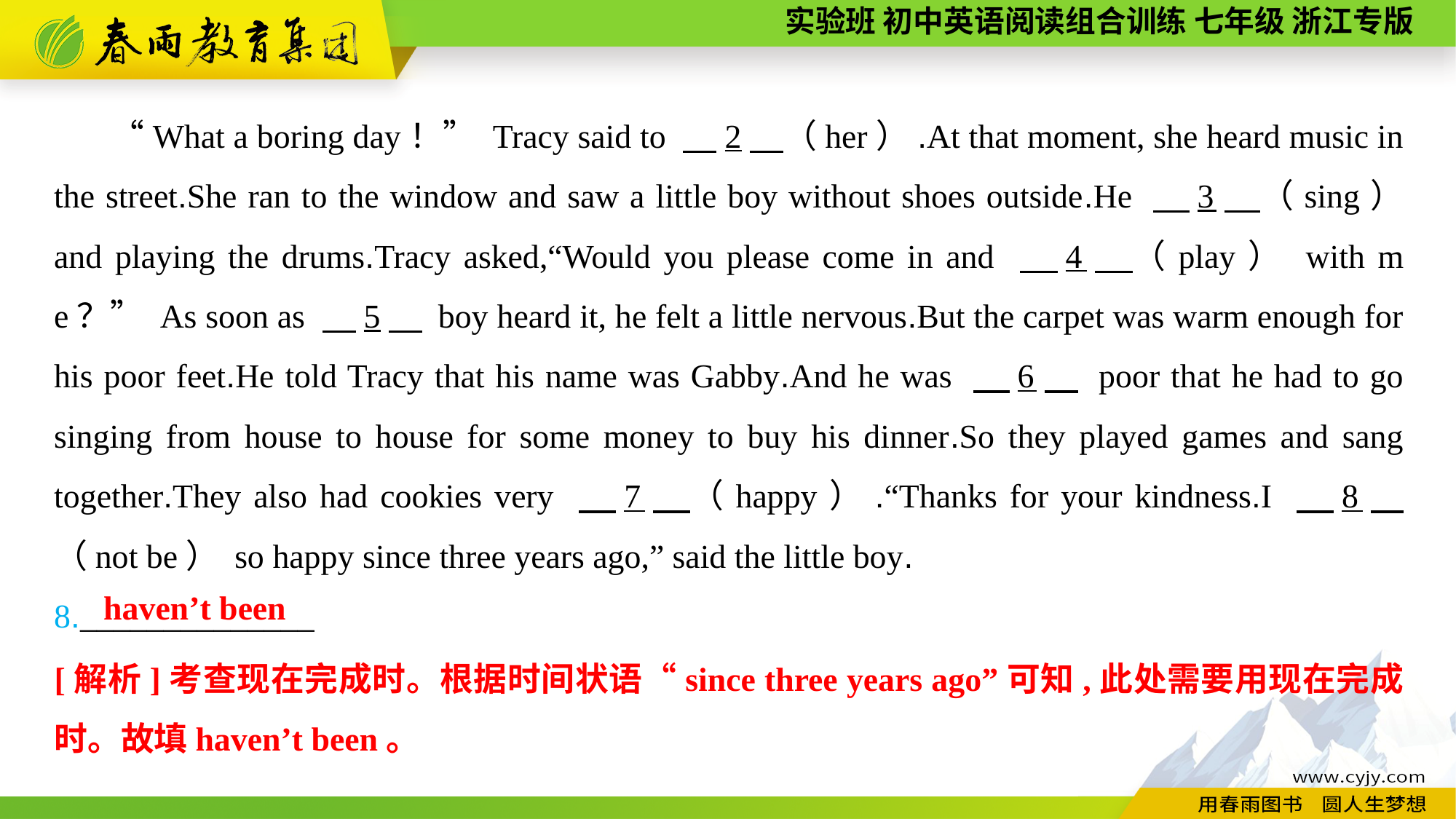

“What a boring day！” Tracy said to 　2　（her）.At that moment, she heard music in the street.She ran to the window and saw a little boy without shoes outside.He 　3　（sing） and playing the drums.Tracy asked,“Would you please come in and 　4　（play） with me？” As soon as 　5　 boy heard it, he felt a little nervous.But the carpet was warm enough for his poor feet.He told Tracy that his name was Gabby.And he was 　6　 poor that he had to go singing from house to house for some money to buy his dinner.So they played games and sang together.They also had cookies very 　7　（happy）.“Thanks for your kindness.I 　8　（not be） so happy since three years ago,” said the little boy.
8.______________
haven’t been
[解析]考查现在完成时。根据时间状语“since three years ago”可知,此处需要用现在完成时。故填haven’t been。